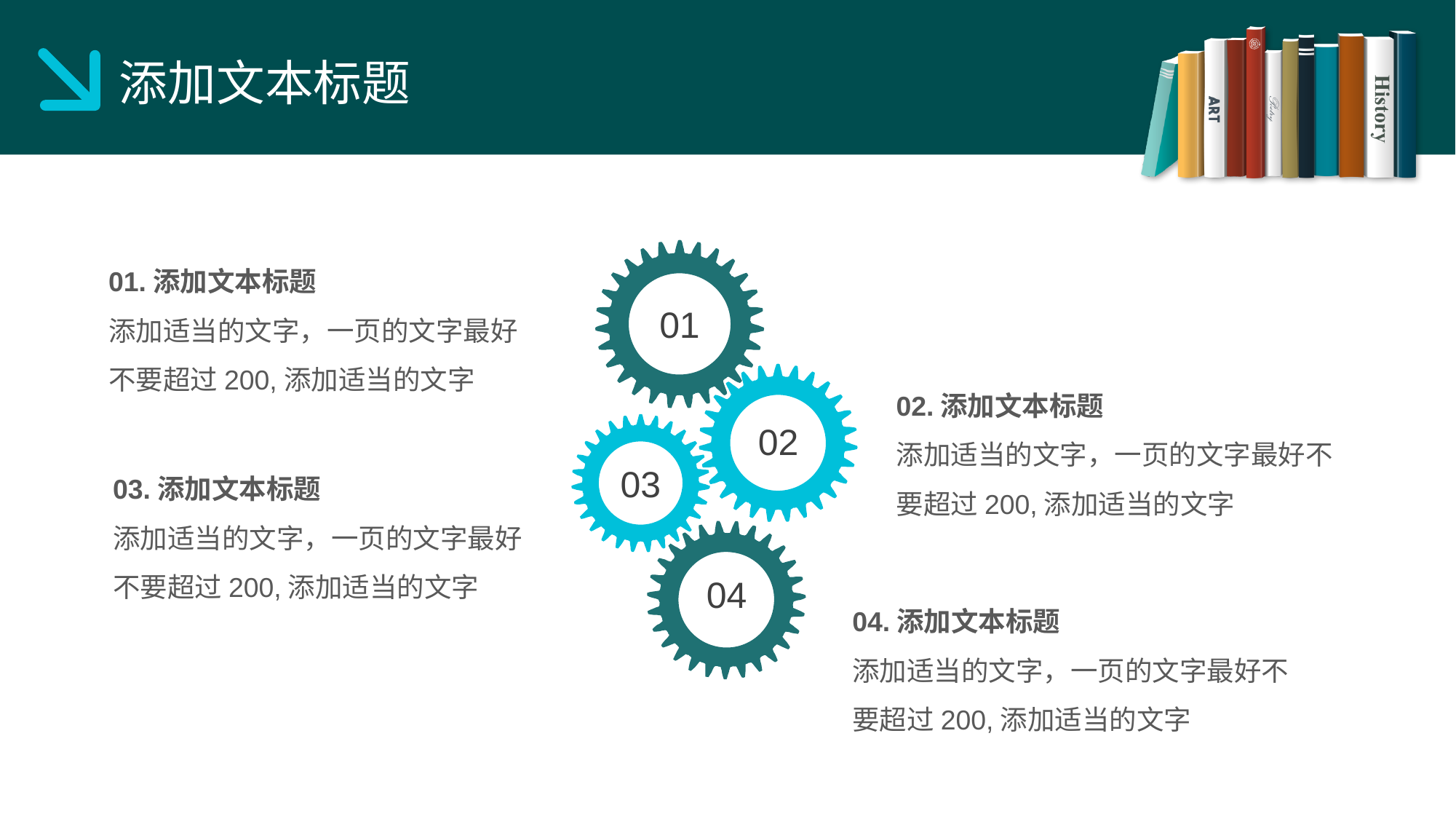

添加文本标题

01.添加文本标题
添加适当的文字，一页的文字最好不要超过200,添加适当的文字
01

02.添加文本标题
添加适当的文字，一页的文字最好不要超过200,添加适当的文字
02

03.添加文本标题
添加适当的文字，一页的文字最好不要超过200,添加适当的文字
03

04
04.添加文本标题
添加适当的文字，一页的文字最好不要超过200,添加适当的文字